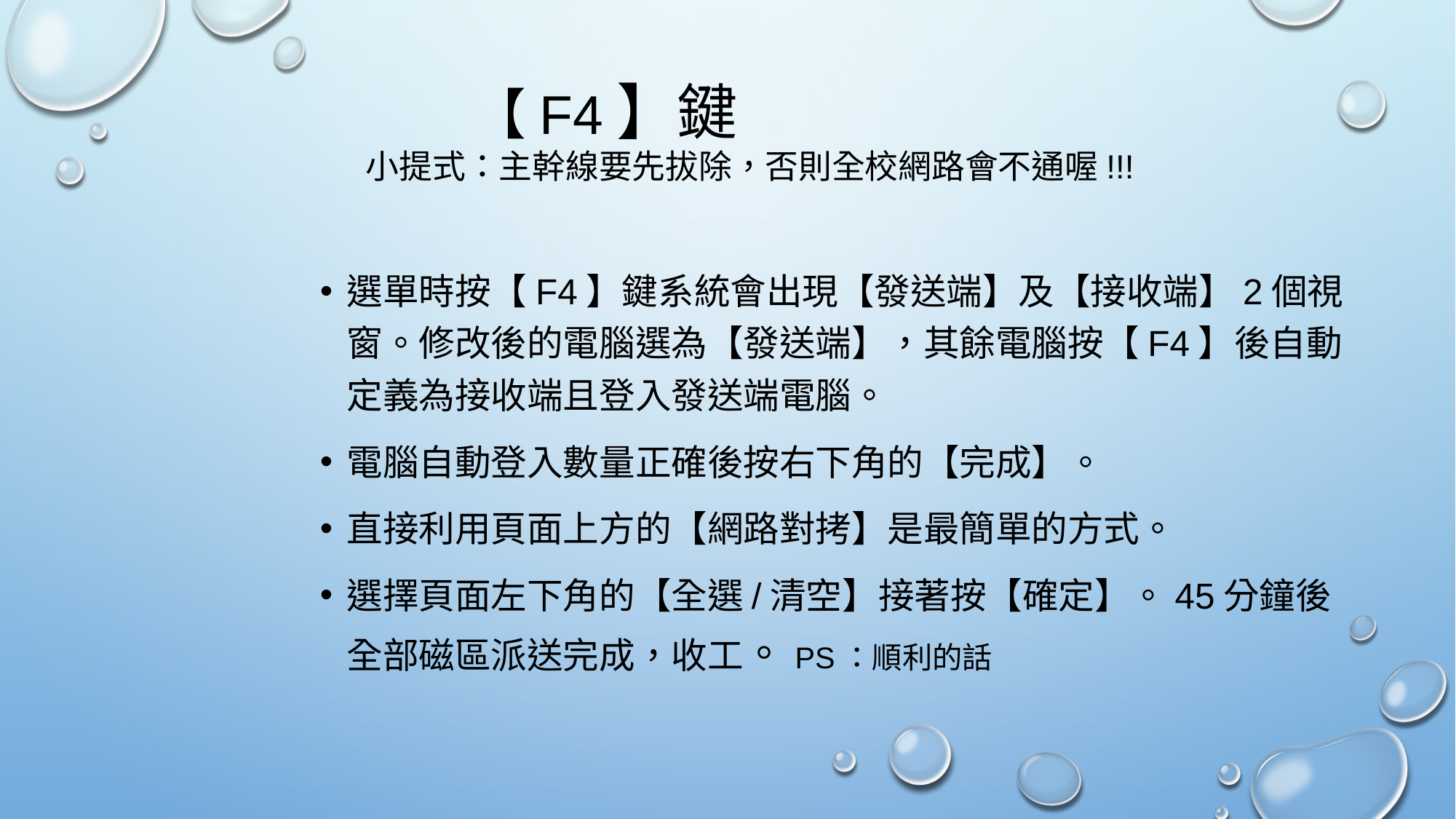

# 【F4】鍵 小提式：主幹線要先拔除，否則全校網路會不通喔!!!
選單時按【f4】鍵系統會出現【發送端】及【接收端】2個視窗。修改後的電腦選為【發送端】，其餘電腦按【f4】後自動定義為接收端且登入發送端電腦。
電腦自動登入數量正確後按右下角的【完成】。
直接利用頁面上方的【網路對拷】是最簡單的方式。
選擇頁面左下角的【全選/清空】接著按【確定】。45分鐘後全部磁區派送完成，收工。PS：順利的話